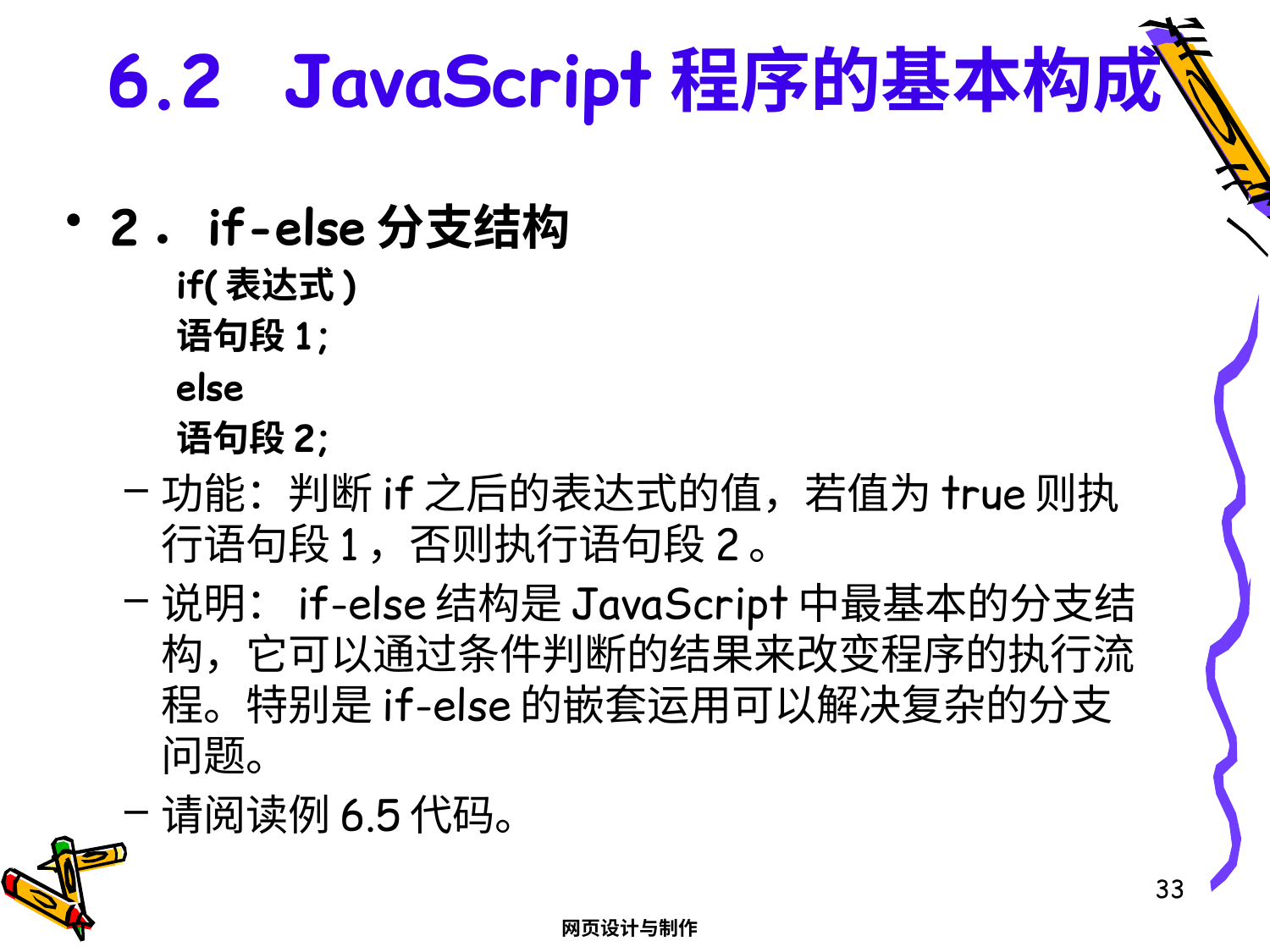

# 6.2  JavaScript程序的基本构成
2．if-else分支结构
if(表达式)
	语句段1;
else
	语句段2;
功能：判断if之后的表达式的值，若值为true则执行语句段1，否则执行语句段2。
说明：if-else结构是JavaScript中最基本的分支结构，它可以通过条件判断的结果来改变程序的执行流程。特别是if-else的嵌套运用可以解决复杂的分支问题。
请阅读例6.5代码。
33
网页设计与制作